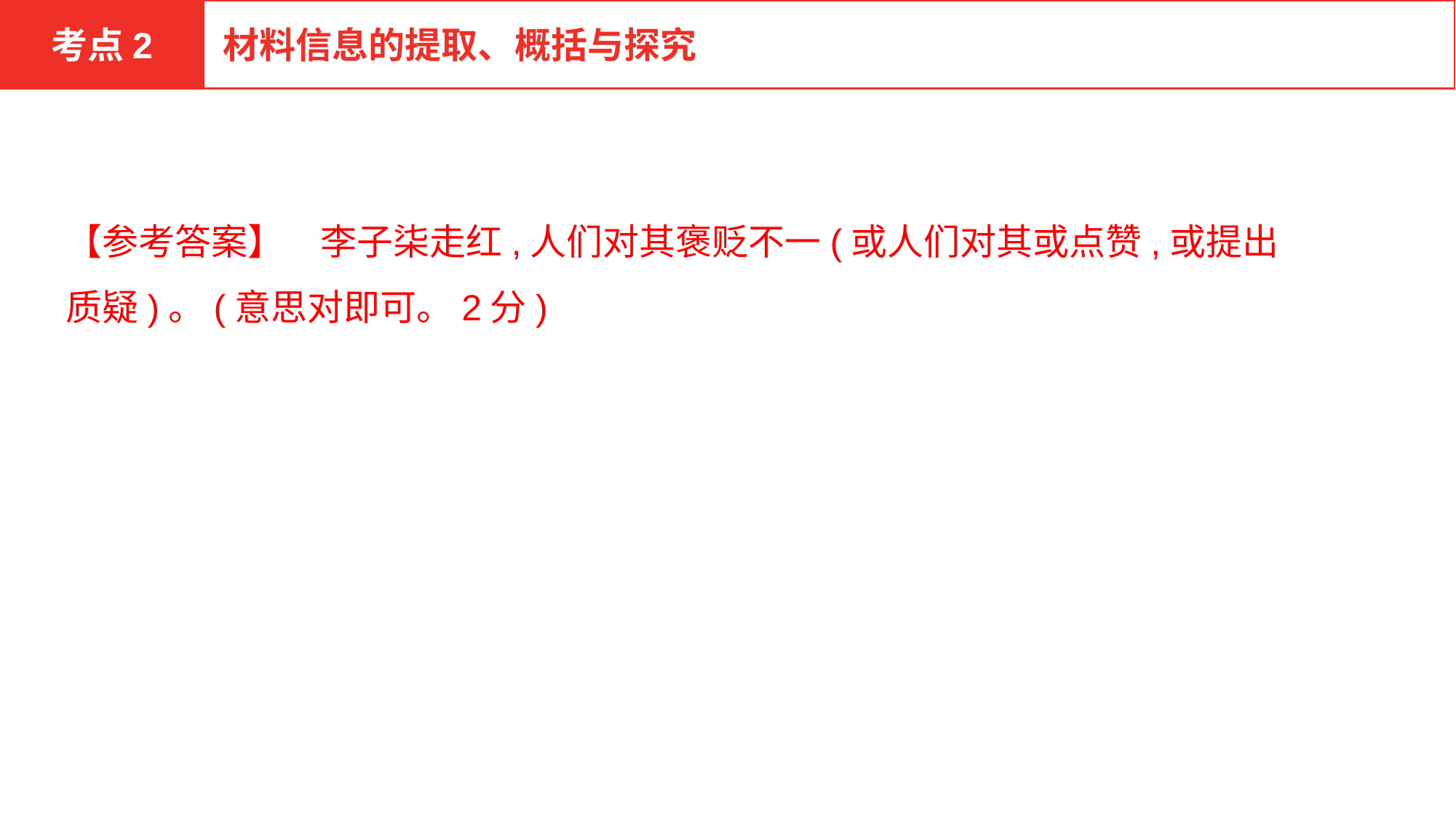

考点2
材料信息的提取、概括与探究

【参考答案】　李子柒走红,人们对其褒贬不一(或人们对其或点赞,或提出质疑)。(意思对即可。2分)